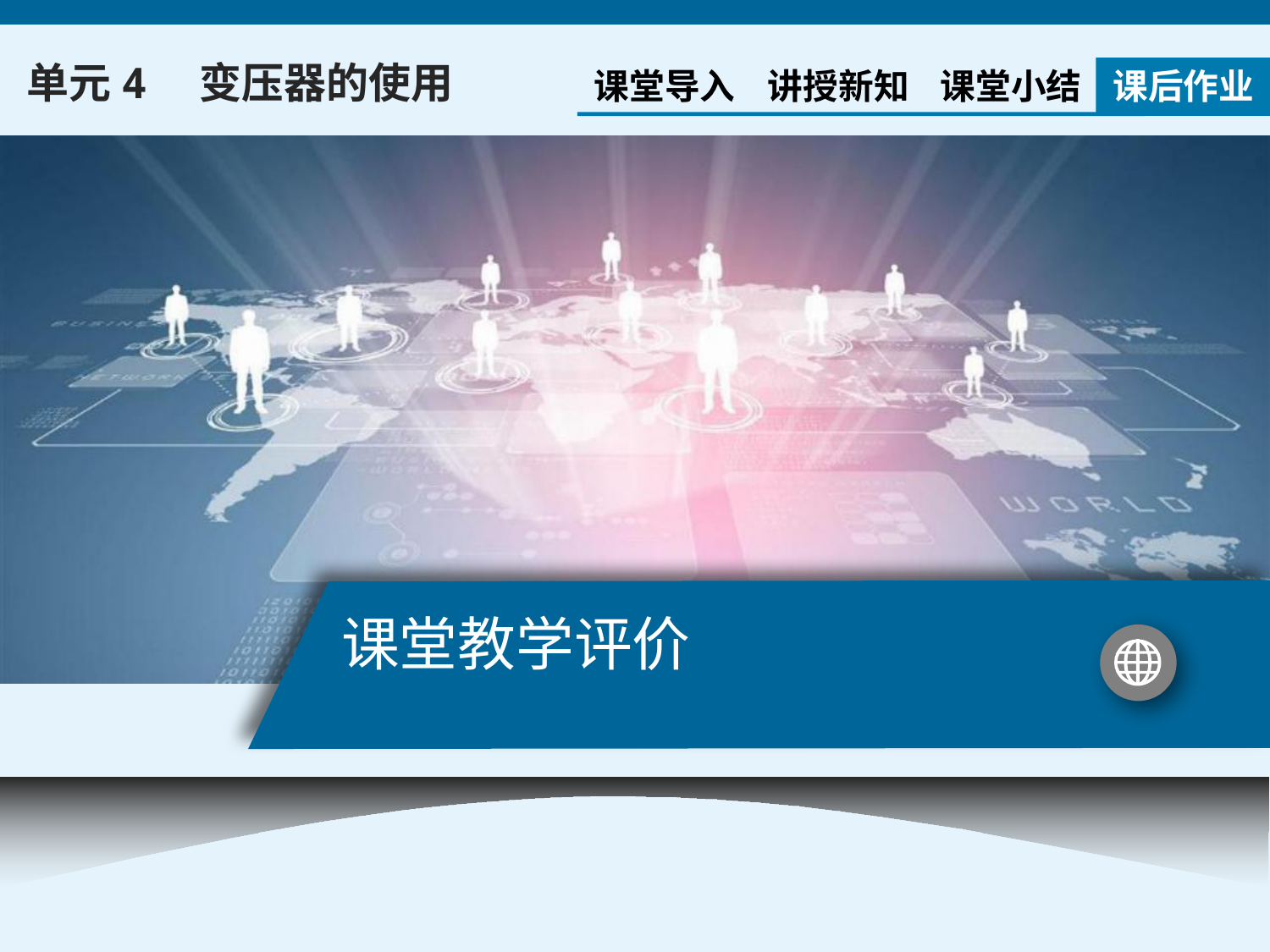

单元4　变压器的使用
课堂导入
讲授新知
课堂小结
课后作业
# 课堂教学评价